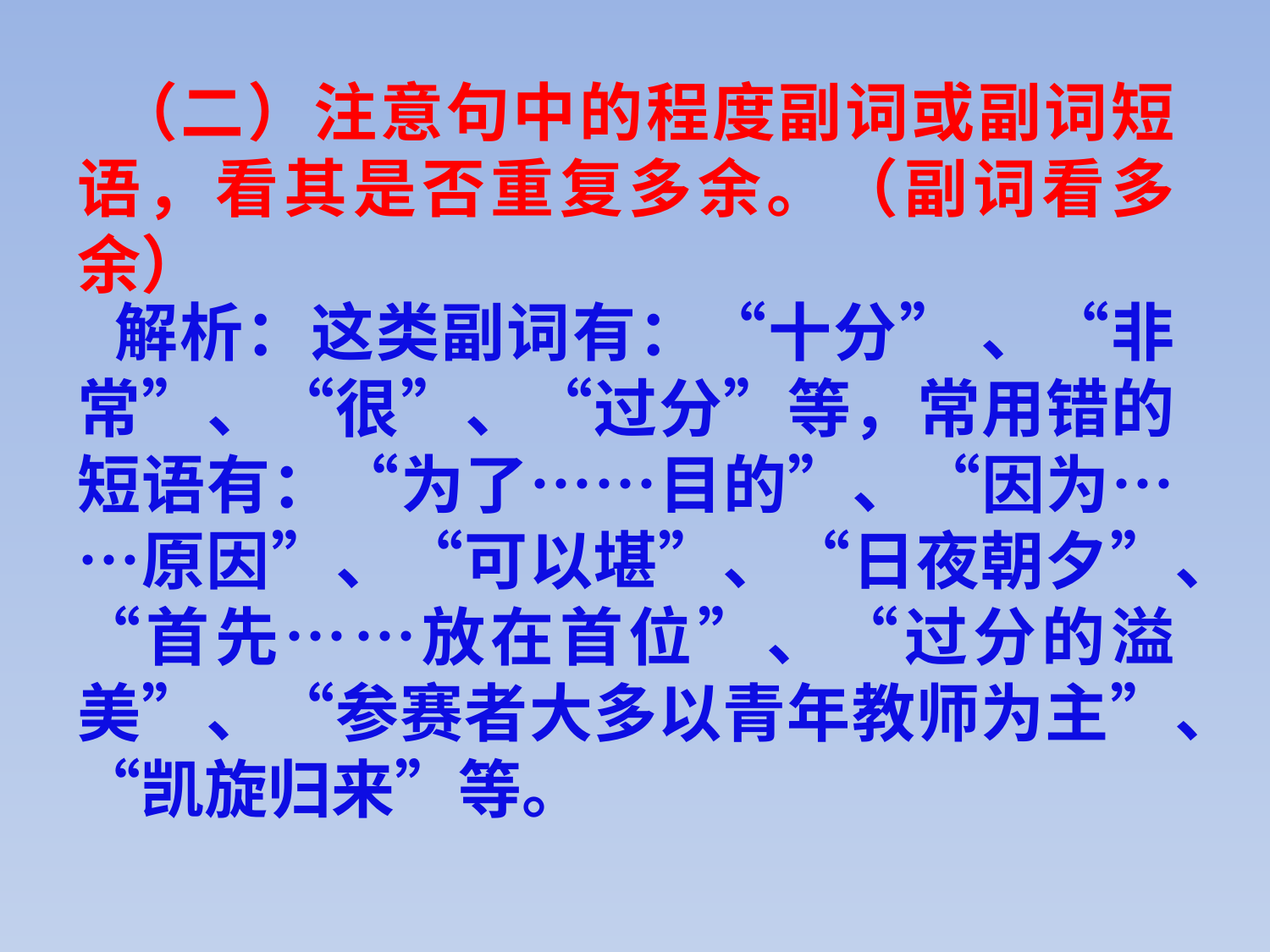

（二）注意句中的程度副词或副词短语，看其是否重复多余。（副词看多余）
解析：这类副词有：“十分” 、“非常”、“很”、“过分”等，常用错的短语有：“为了……目的”、“因为……原因”、“可以堪”、“日夜朝夕”、“首先……放在首位”、“过分的溢美”、“参赛者大多以青年教师为主”、“凯旋归来”等。